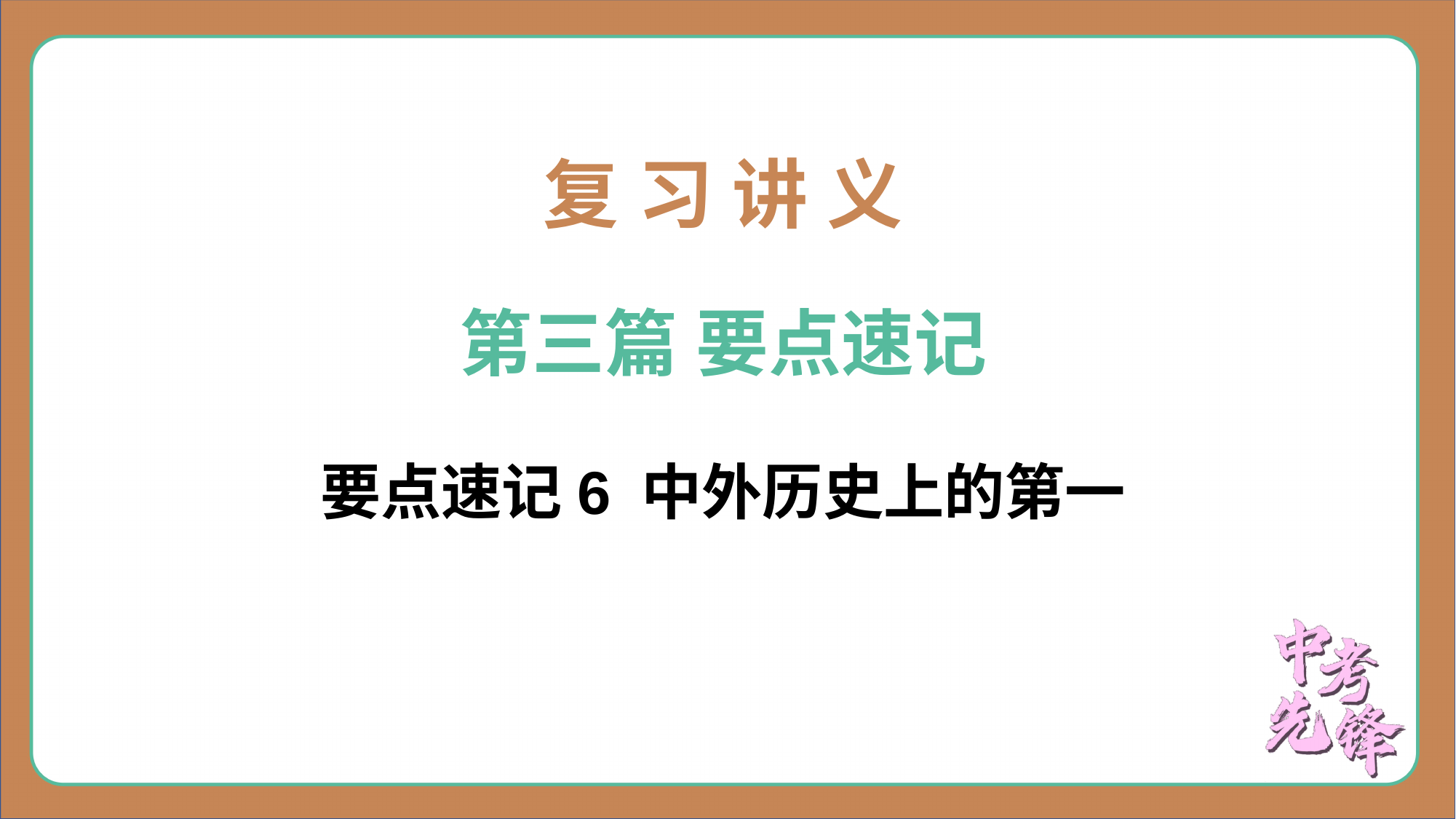

复 习 讲 义
第三篇 要点速记
要点速记6 中外历史上的第一